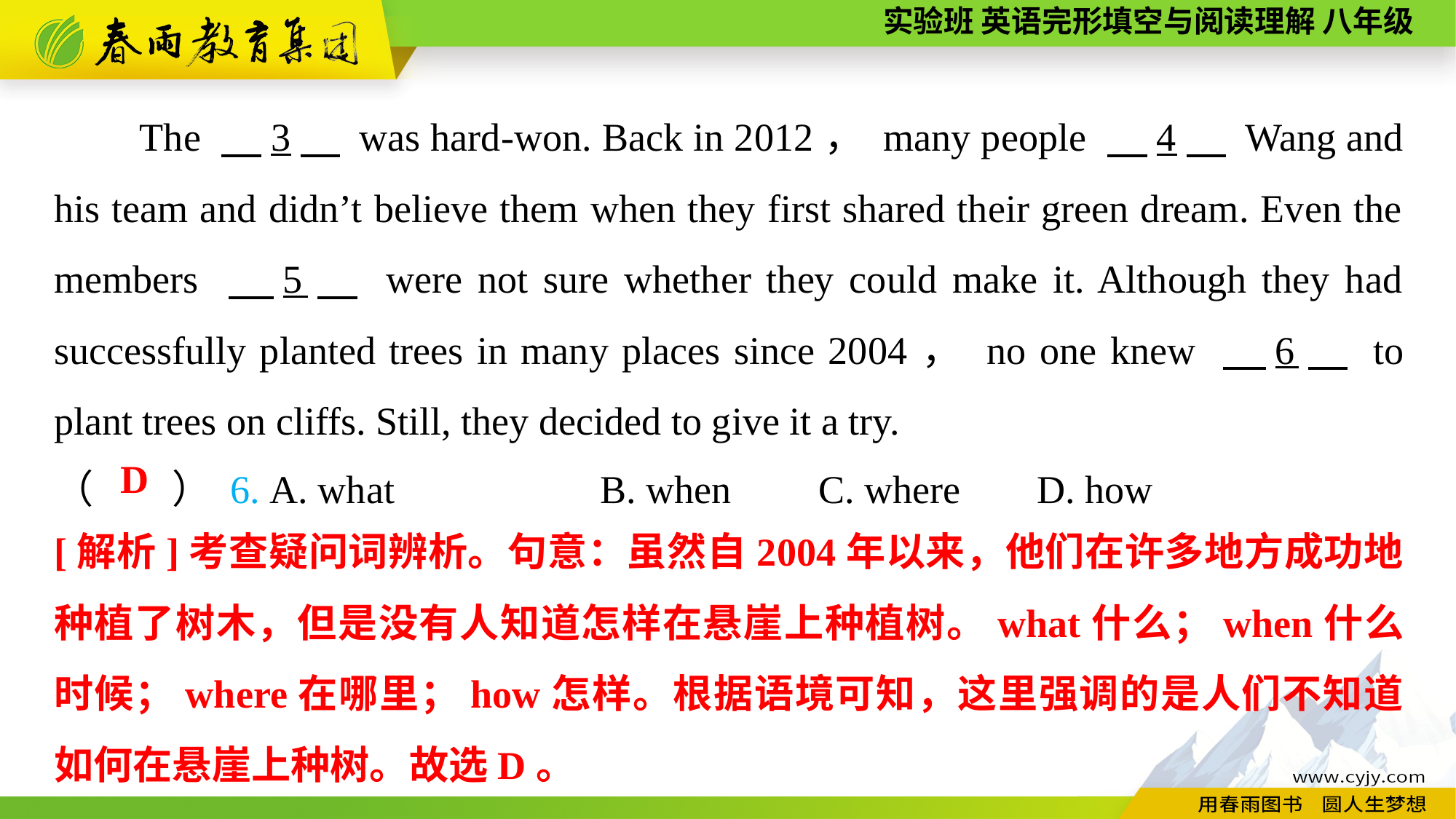

The 　3　 was hard-won. Back in 2012， many people 　4　 Wang and his team and didn’t believe them when they first shared their green dream. Even the members 　5　 were not sure whether they could make it. Although they had successfully planted trees in many places since 2004， no one knew 　6　 to plant trees on cliffs. Still, they decided to give it a try.
（　　） 6. A. what		B. when	C. where	D. how
D
[解析]考查疑问词辨析。句意：虽然自2004年以来，他们在许多地方成功地种植了树木，但是没有人知道怎样在悬崖上种植树。what什么；when什么时候；where在哪里；how怎样。根据语境可知，这里强调的是人们不知道如何在悬崖上种树。故选D。